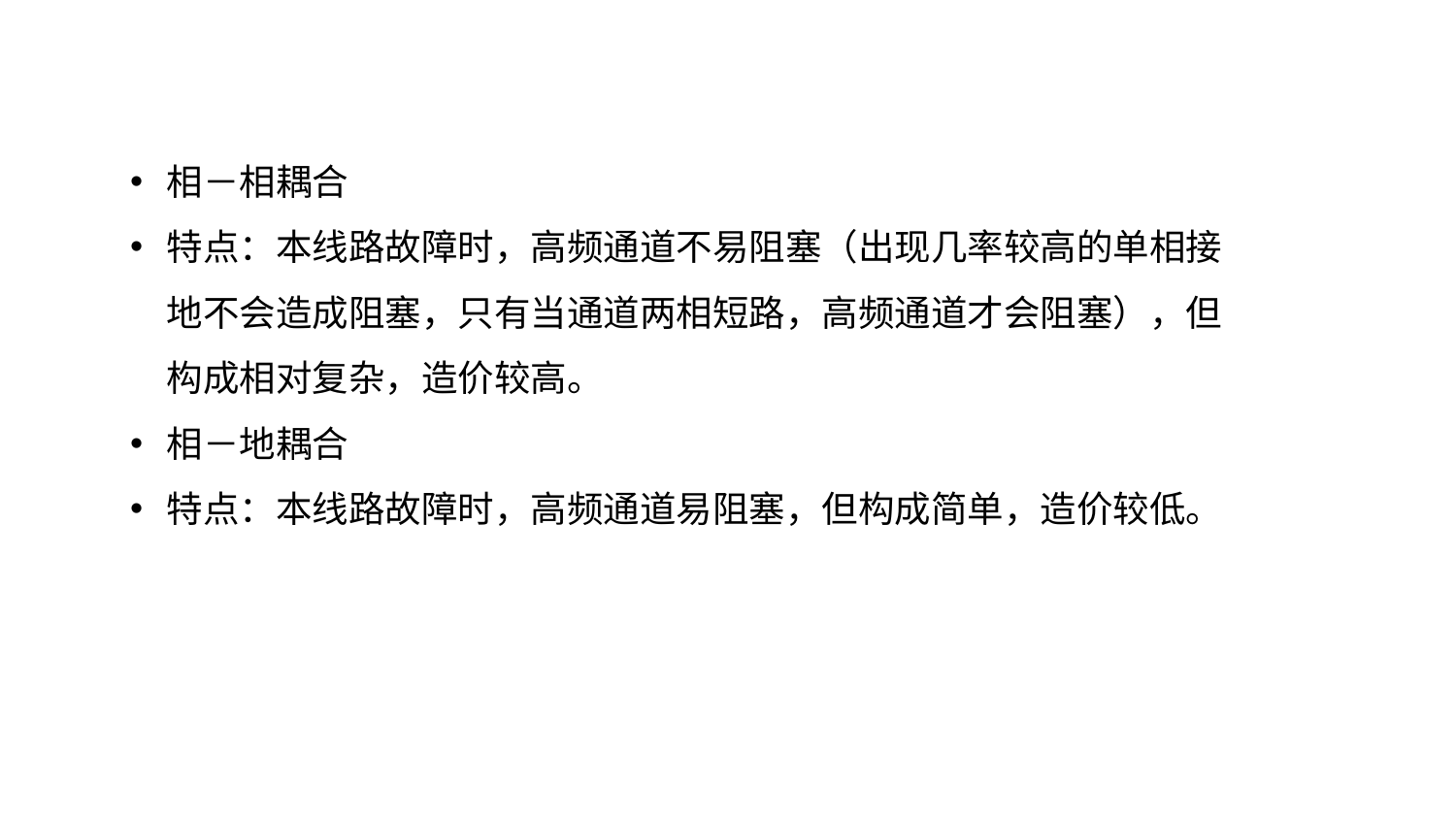

相－相耦合
特点：本线路故障时，高频通道不易阻塞（出现几率较高的单相接地不会造成阻塞，只有当通道两相短路，高频通道才会阻塞），但构成相对复杂，造价较高。
相－地耦合
特点：本线路故障时，高频通道易阻塞，但构成简单，造价较低。
教学难